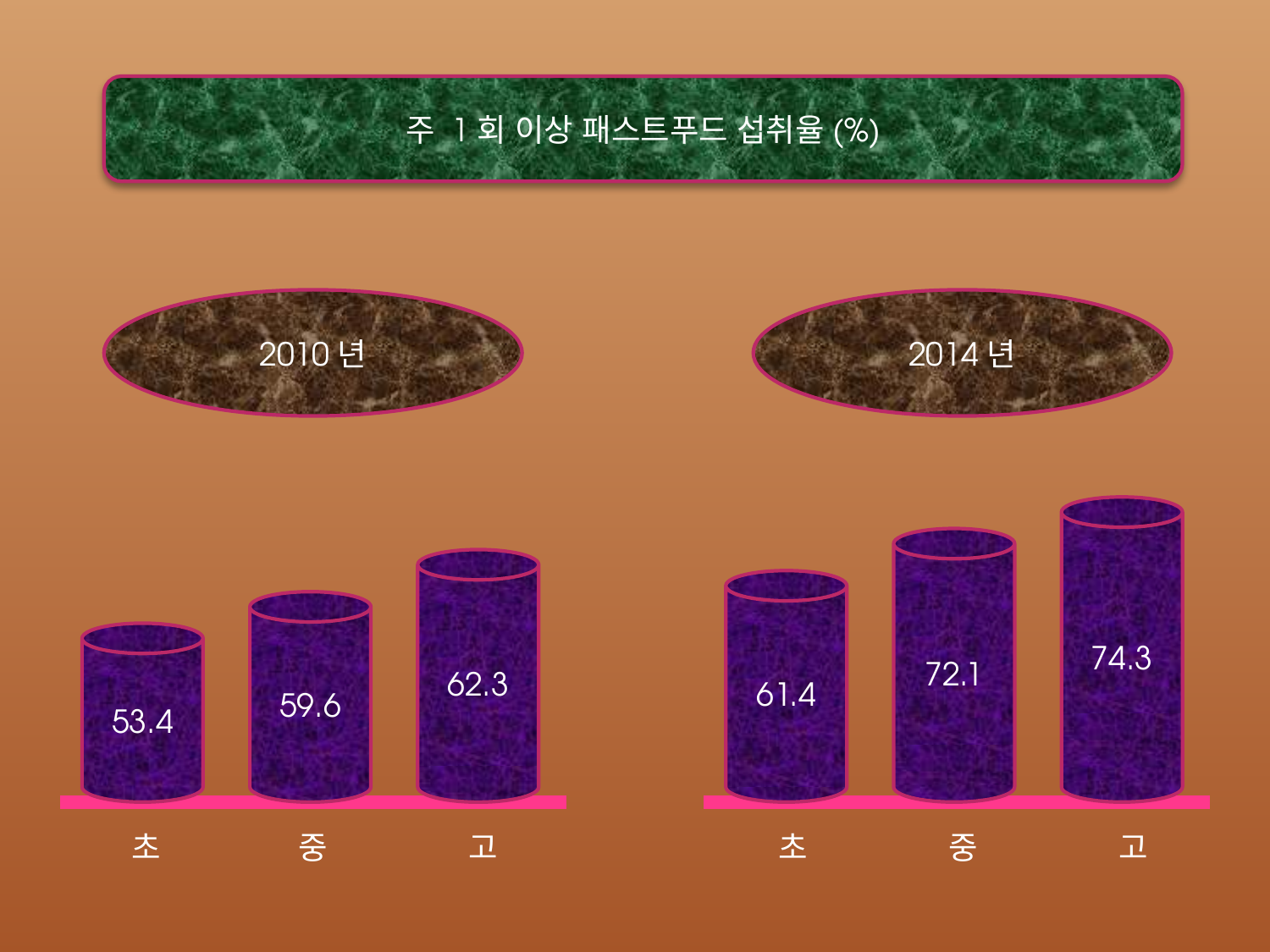

주 1회 이상 패스트푸드 섭취율(%)
2010년
2014년
74.3
72.1
62.3
61.4
59.6
53.4
초
중
고
초
중
고
4